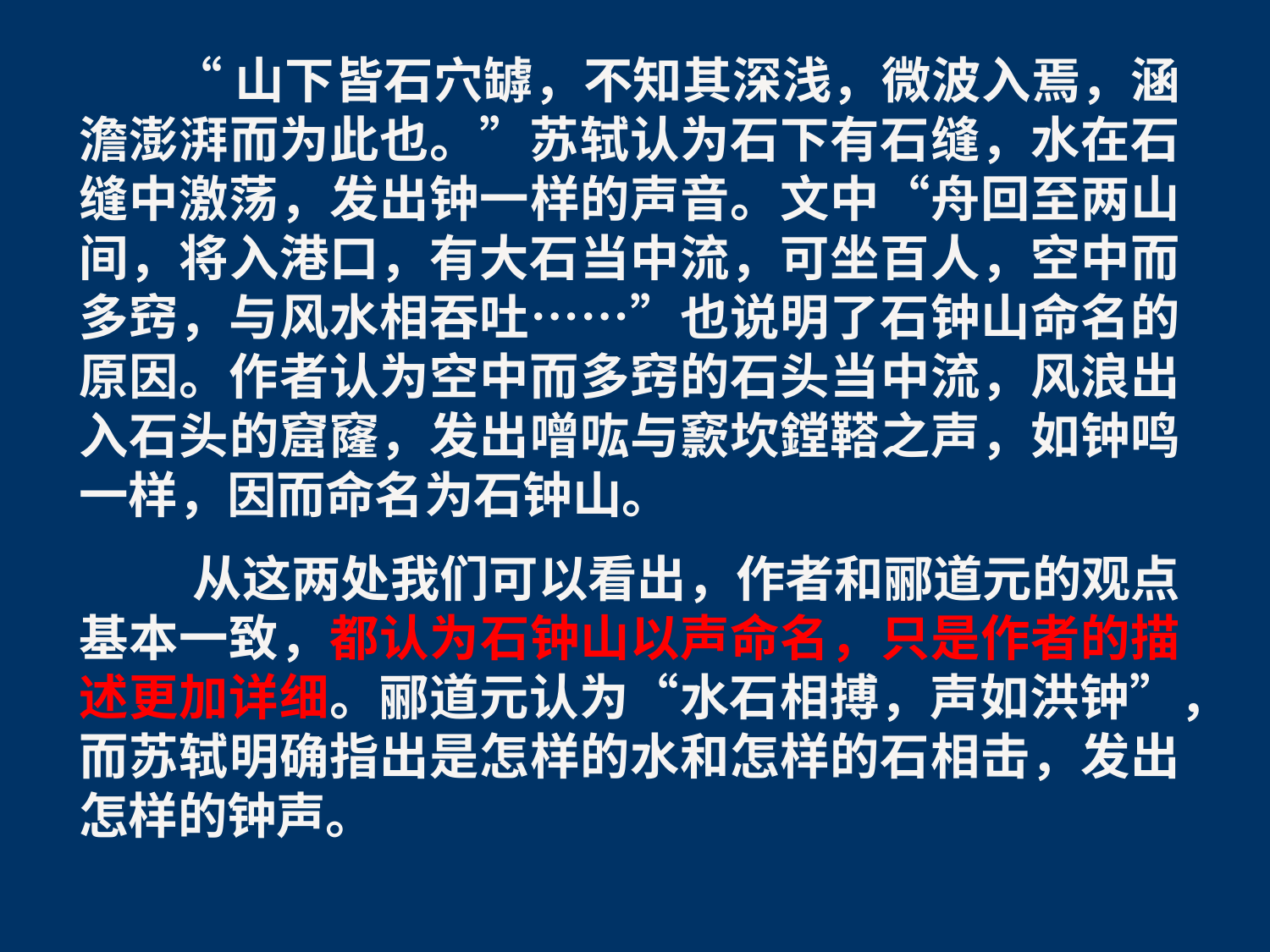

“山下皆石穴罅，不知其深浅，微波入焉，涵澹澎湃而为此也。”苏轼认为石下有石缝，水在石缝中激荡，发出钟一样的声音。文中“舟回至两山间，将入港口，有大石当中流，可坐百人，空中而多窍，与风水相吞吐……”也说明了石钟山命名的原因。作者认为空中而多窍的石头当中流，风浪出入石头的窟窿，发出噌吰与窾坎鏜鞳之声，如钟鸣一样，因而命名为石钟山。
         从这两处我们可以看出，作者和郦道元的观点基本一致，都认为石钟山以声命名，只是作者的描述更加详细。郦道元认为“水石相搏，声如洪钟”，而苏轼明确指出是怎样的水和怎样的石相击，发出怎样的钟声。